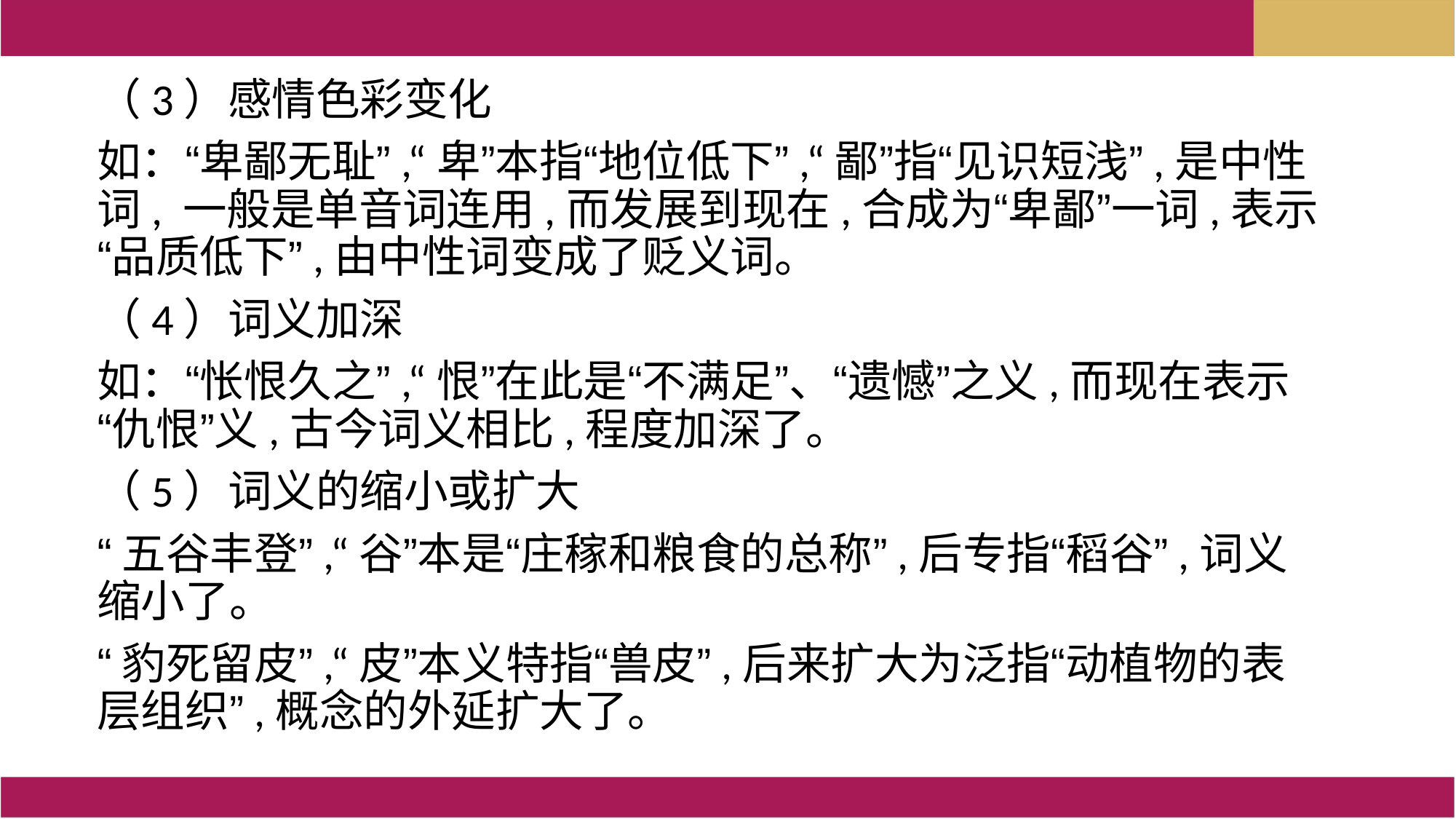

（3）感情色彩变化
如：“卑鄙无耻”,“卑”本指“地位低下”,“鄙”指“见识短浅”,是中性词, 一般是单音词连用,而发展到现在,合成为“卑鄙”一词,表示“品质低下”,由中性词变成了贬义词。
（4）词义加深
如：“怅恨久之”,“恨”在此是“不满足”、“遗憾”之义,而现在表示“仇恨”义,古今词义相比,程度加深了。
（5）词义的缩小或扩大
“五谷丰登”,“谷”本是“庄稼和粮食的总称”,后专指“稻谷”,词义缩小了。
“豹死留皮”,“皮”本义特指“兽皮”,后来扩大为泛指“动植物的表层组织”,概念的外延扩大了。